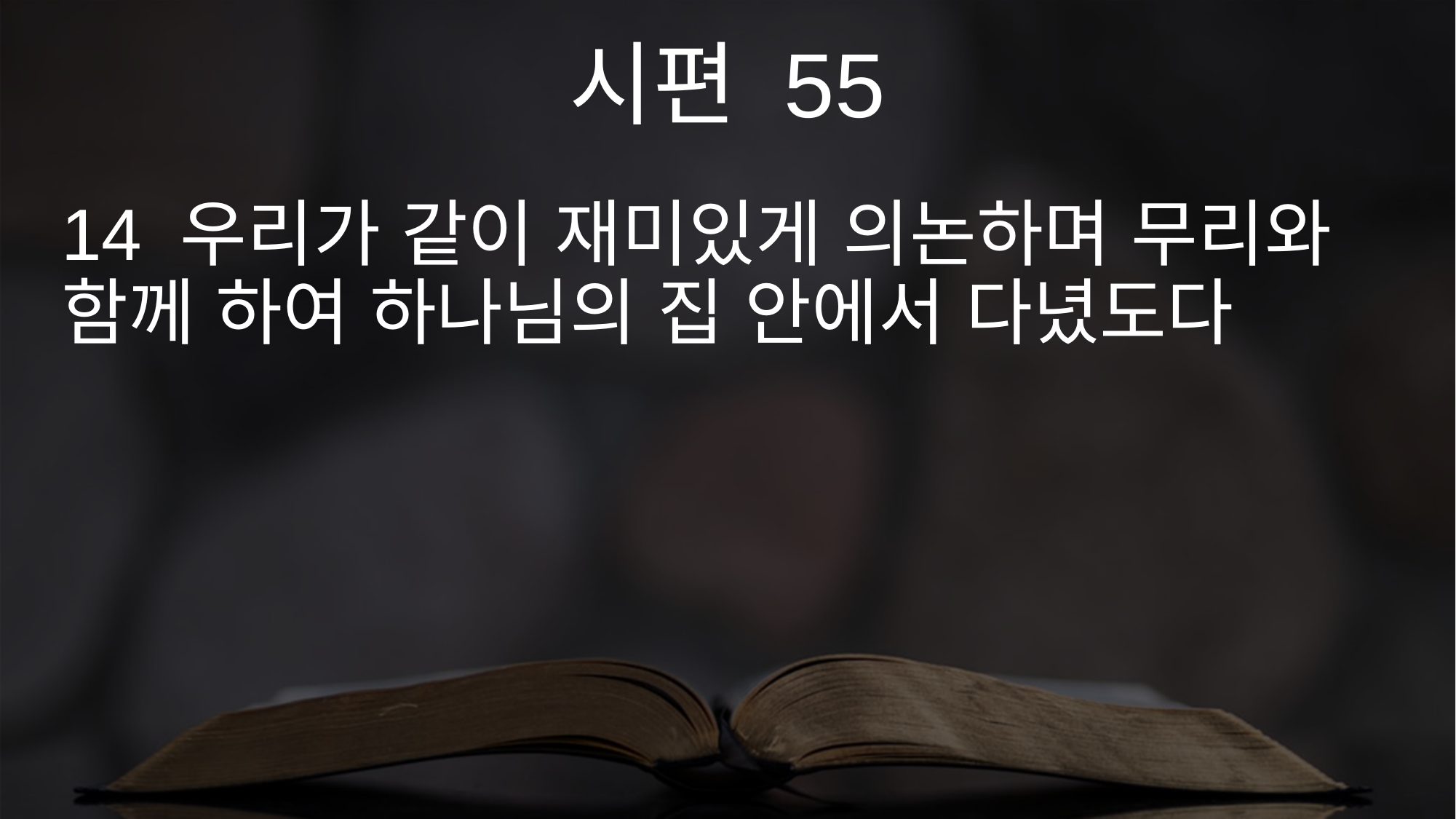

시편 55
14 우리가 같이 재미있게 의논하며 무리와 함께 하여 하나님의 집 안에서 다녔도다